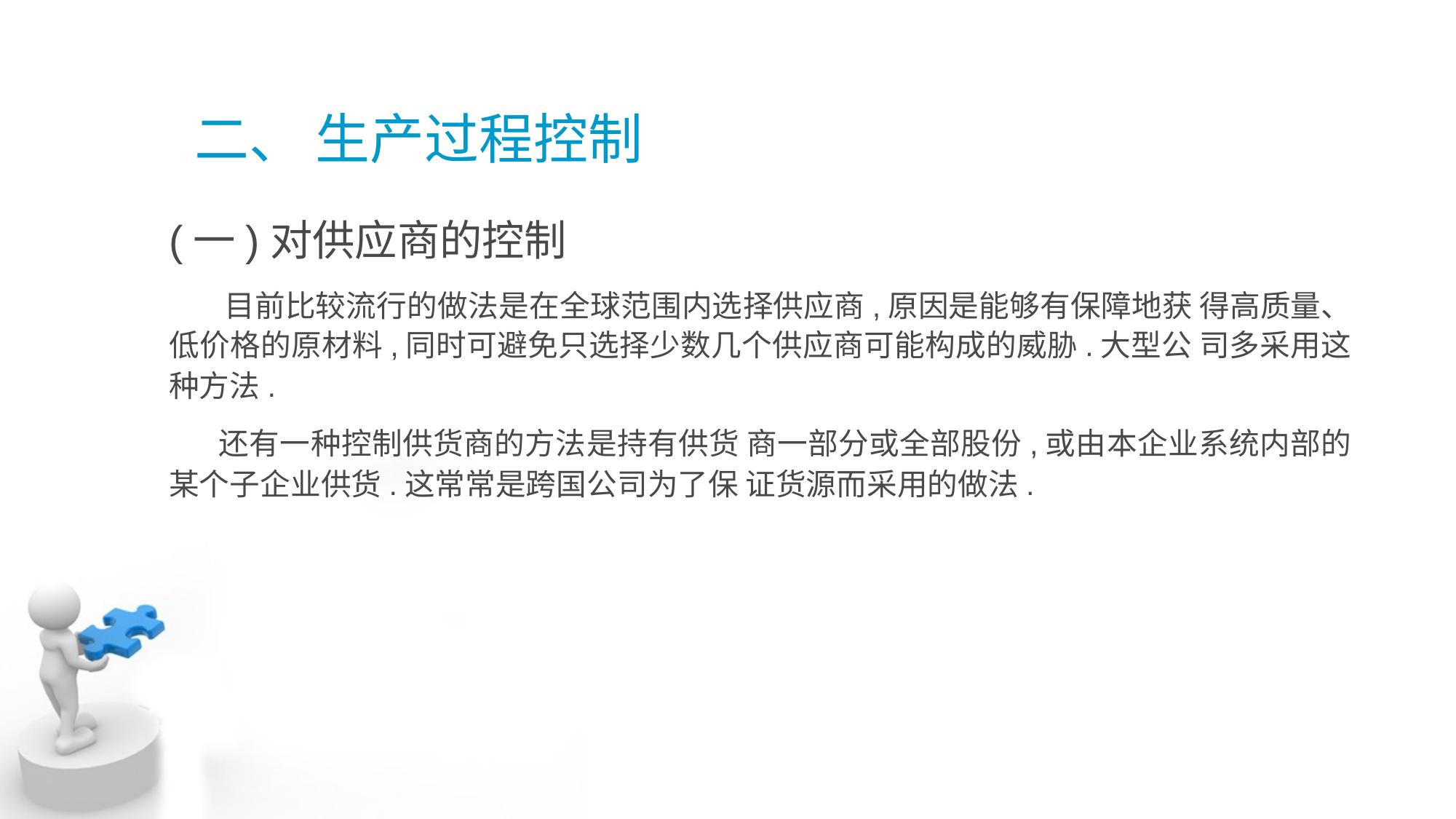

# 二、 生产过程控制
(一)对供应商的控制
       目前比较流行的做法是在全球范围内选择供应商,原因是能够有保障地获 得高质量、低价格的原材料,同时可避免只选择少数几个供应商可能构成的威胁.大型公 司多采用这种方法.
      还有一种控制供货商的方法是持有供货 商一部分或全部股份,或由本企业系统内部的某个子企业供货.这常常是跨国公司为了保 证货源而采用的做法.